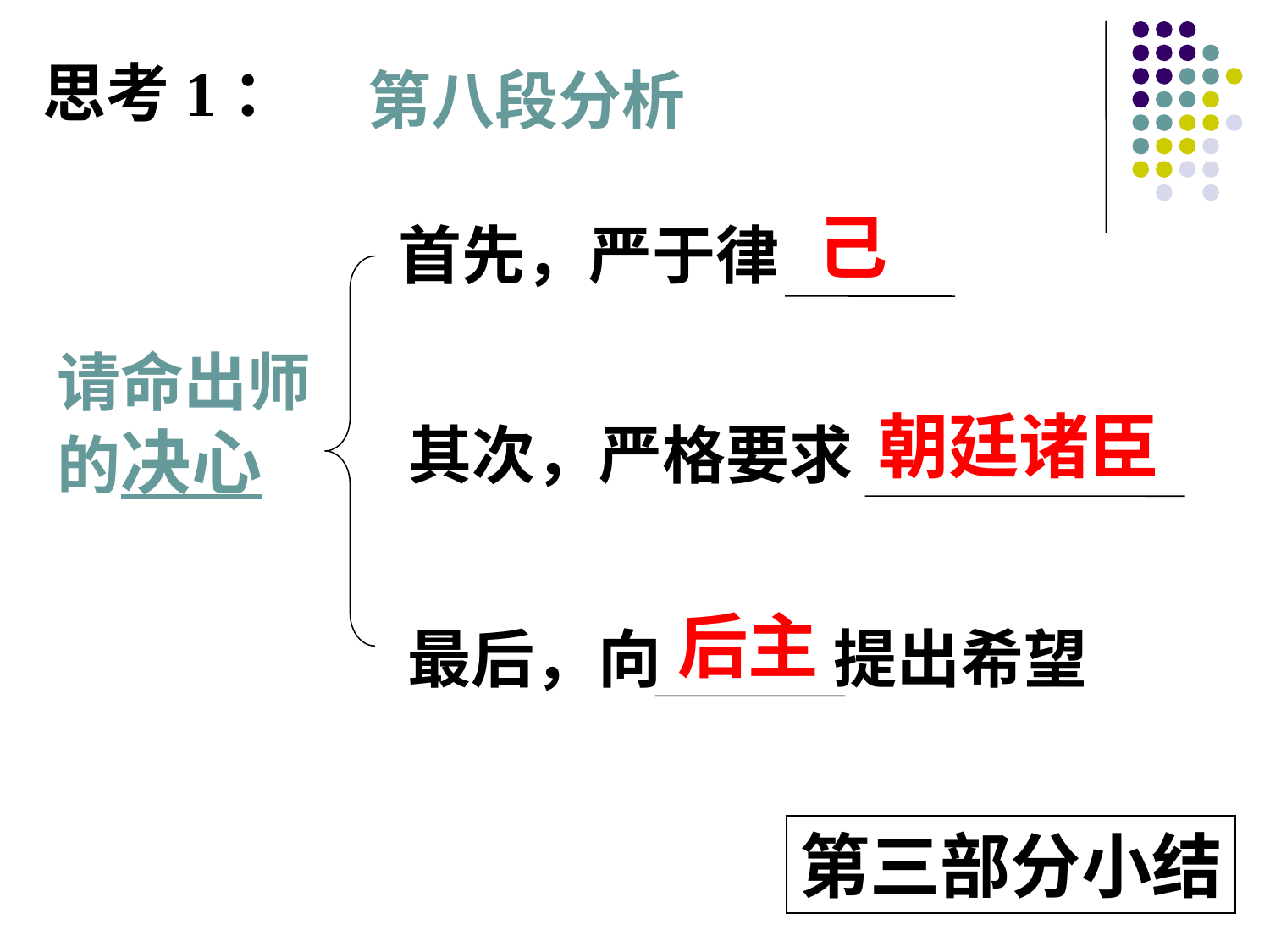

思考1：
第八段分析
己
首先，严于律

请命出师的决心
朝廷诸臣
其次，严格要求

后主
最后，向            提出希望

第三部分小结